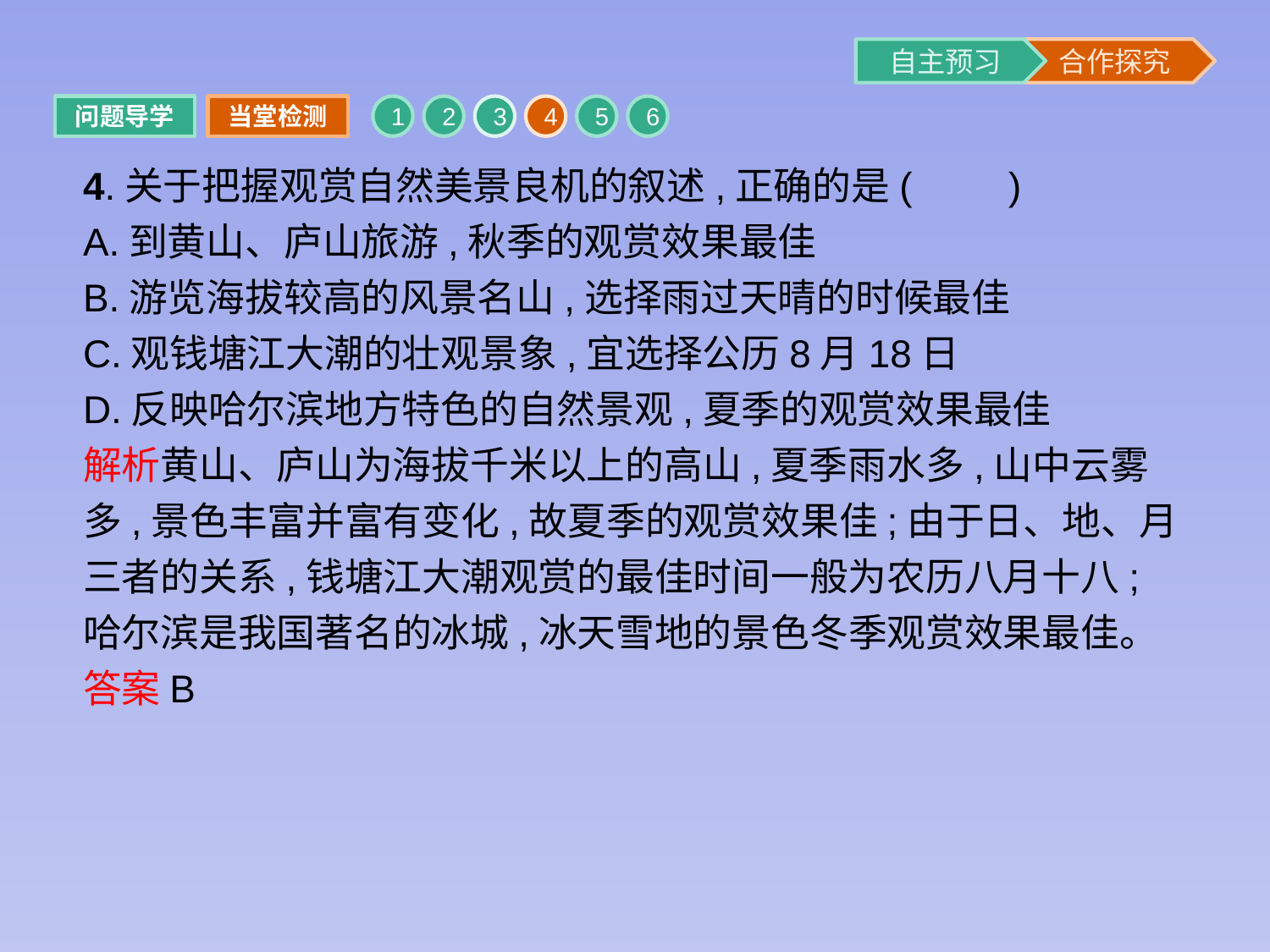

问题导学
当堂检测
1
2
3
4
5
6
4.关于把握观赏自然美景良机的叙述,正确的是(　　)
A.到黄山、庐山旅游,秋季的观赏效果最佳
B.游览海拔较高的风景名山,选择雨过天晴的时候最佳
C.观钱塘江大潮的壮观景象,宜选择公历8月18日
D.反映哈尔滨地方特色的自然景观,夏季的观赏效果最佳
解析黄山、庐山为海拔千米以上的高山,夏季雨水多,山中云雾多,景色丰富并富有变化,故夏季的观赏效果佳;由于日、地、月三者的关系,钱塘江大潮观赏的最佳时间一般为农历八月十八;哈尔滨是我国著名的冰城,冰天雪地的景色冬季观赏效果最佳。
答案B